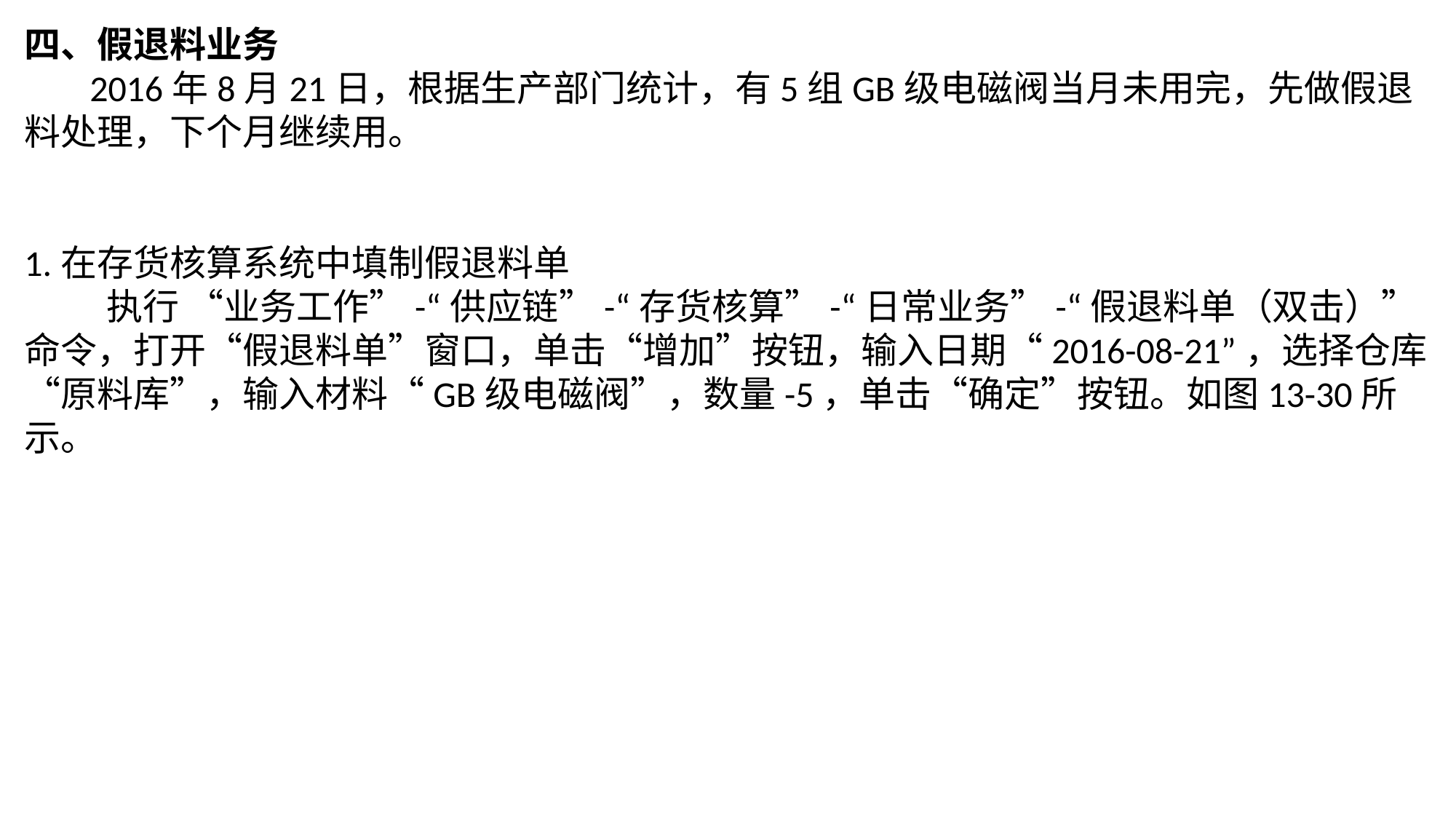

四、假退料业务
        2016年8月21日，根据生产部门统计，有5组GB级电磁阀当月未用完，先做假退料处理，下个月继续用。

1.在存货核算系统中填制假退料单
         执行 “业务工作”-“供应链”-“存货核算”-“日常业务”-“假退料单（双击）”命令，打开“假退料单”窗口，单击“增加”按钮，输入日期“2016-08-21”，选择仓库“原料库”，输入材料“GB级电磁阀”，数量-5，单击“确定”按钮。如图13-30所示。